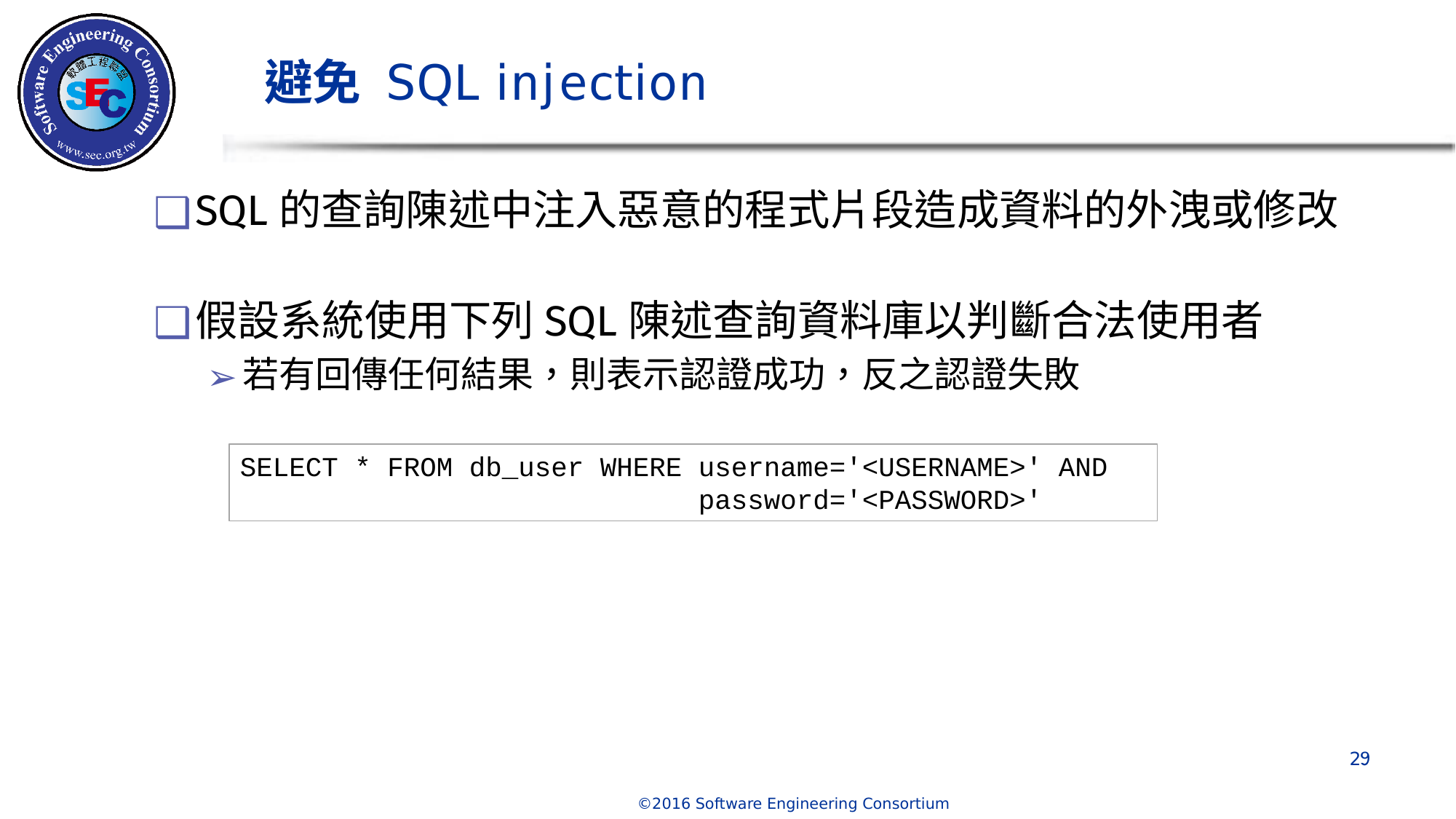

# 避免 SQL injection
SQL的查詢陳述中注入惡意的程式片段造成資料的外洩或修改

假設系統使用下列SQL陳述查詢資料庫以判斷合法使用者
若有回傳任何結果，則表示認證成功，反之認證失敗

SELECT * FROM db_user WHERE username='<USERNAME>' AND
                            password='<PASSWORD>'
29